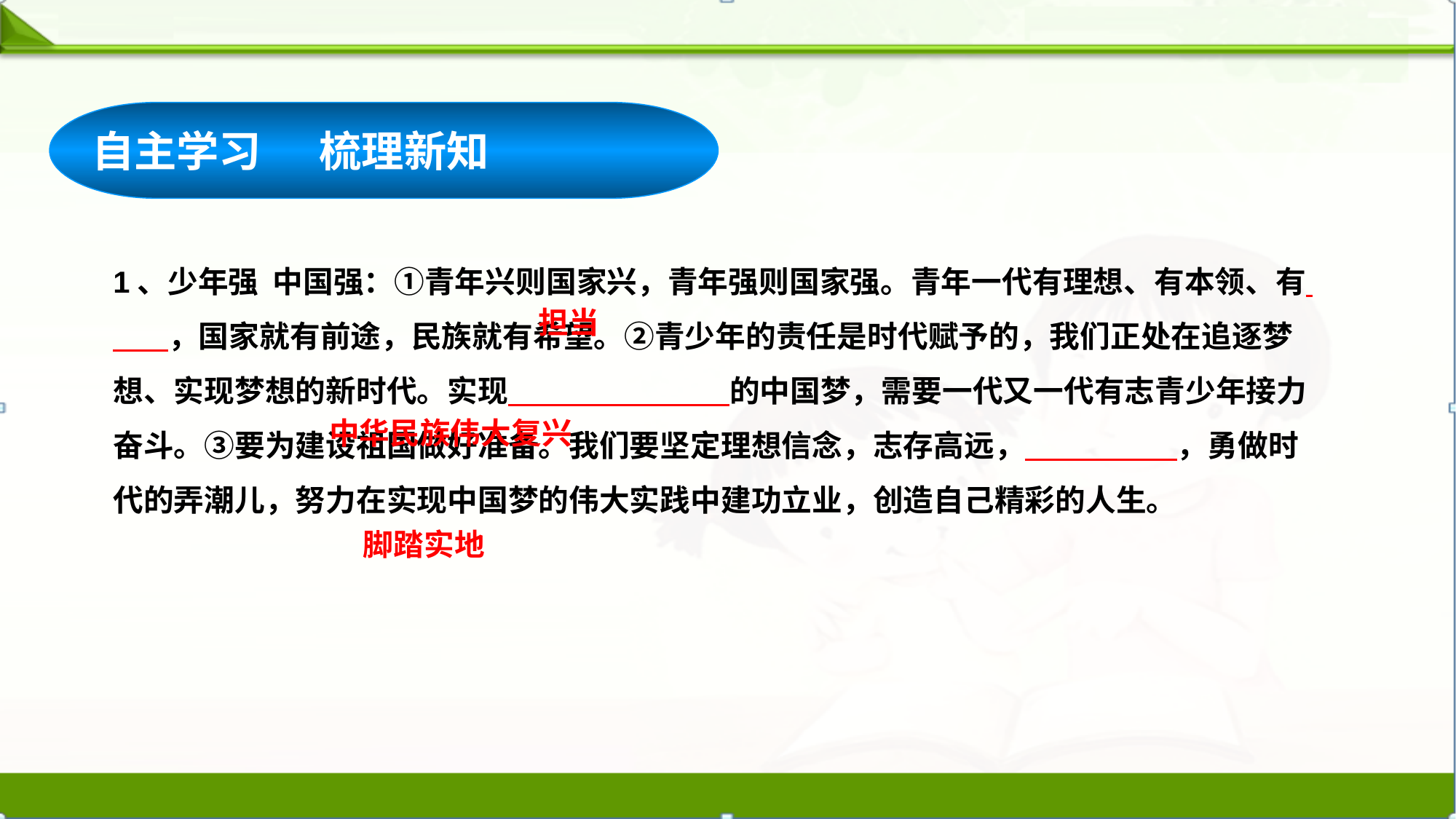

自主学习      梳理新知
1、少年强  中国强：①青年兴则国家兴，青年强则国家强。青年一代有理想、有本领、有          ，国家就有前途，民族就有希望。②青少年的责任是时代赋予的，我们正处在追逐梦想、实现梦想的新时代。实现                                的中国梦，需要一代又一代有志青少年接力奋斗。③要为建设祖国做好准备。我们要坚定理想信念，志存高远，                      ，勇做时代的弄潮儿，努力在实现中国梦的伟大实践中建功立业，创造自己精彩的人生。
担当
中华民族伟大复兴
脚踏实地